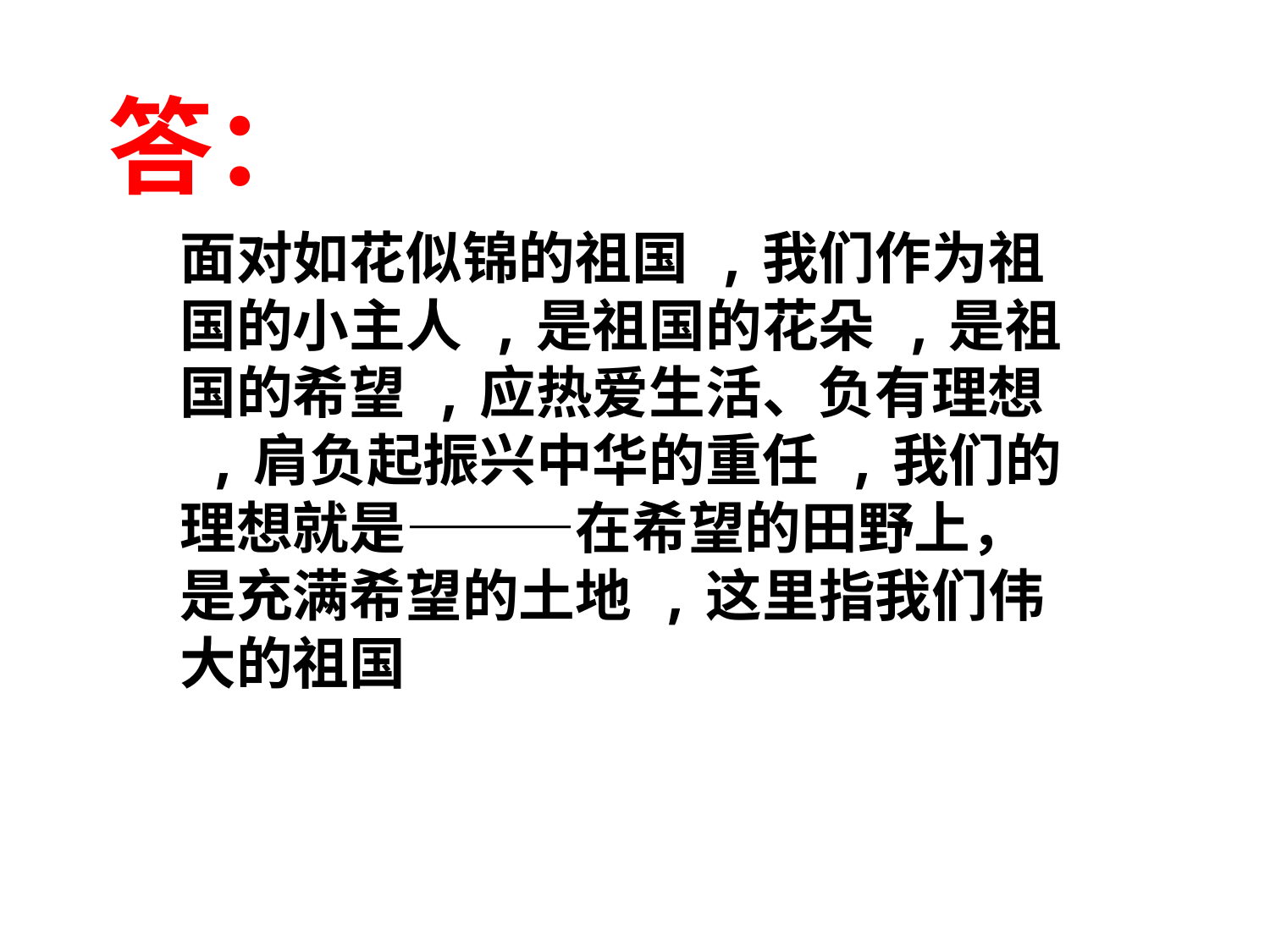

答：
面对如花似锦的祖国 ,我们作为祖国的小主人 ,是祖国的花朵 ,是祖国的希望 ,应热爱生活、负有理想 ,肩负起振兴中华的重任 ,我们的理想就是———在希望的田野上，是充满希望的土地 ,这里指我们伟大的祖国